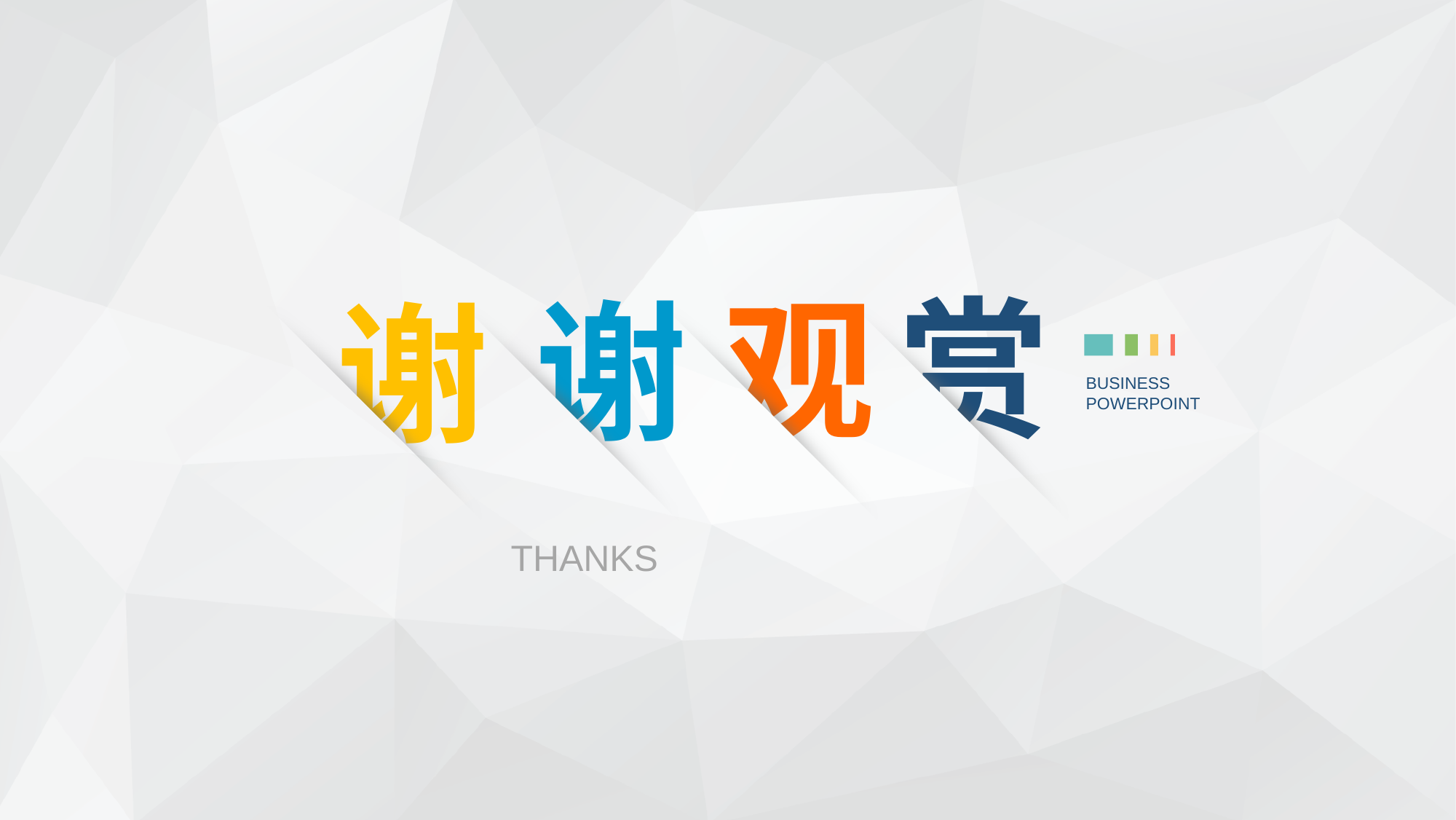

观
赏
谢
谢

BUSINESS POWERPOINT
THANKS